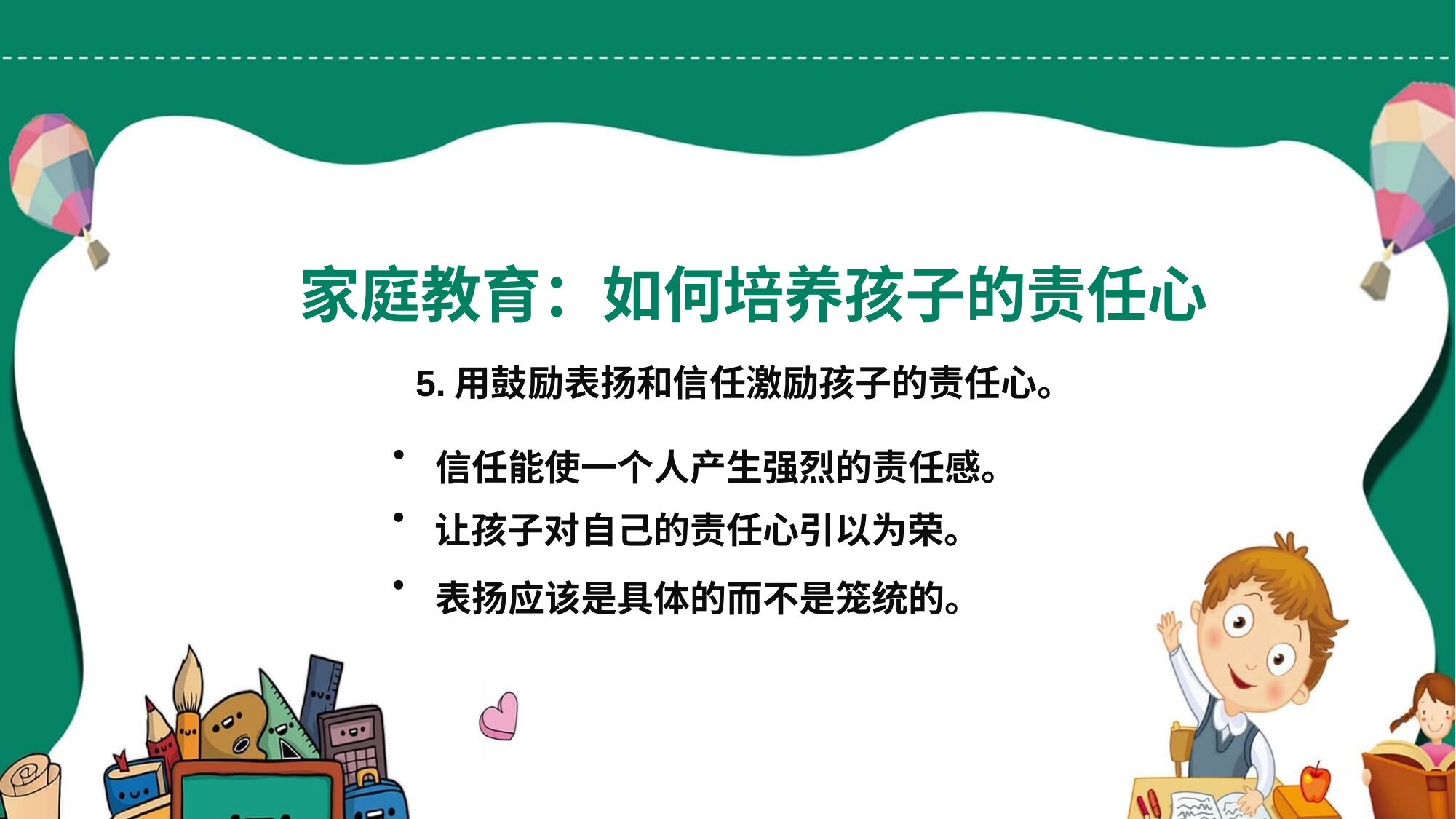

# 家庭教育：如何培养孩子的责任心
5.用鼓励表扬和信任激励孩子的责任心。
 信任能使一个人产生强烈的责任感。
 让孩子对自己的责任心引以为荣。
 表扬应该是具体的而不是笼统的。